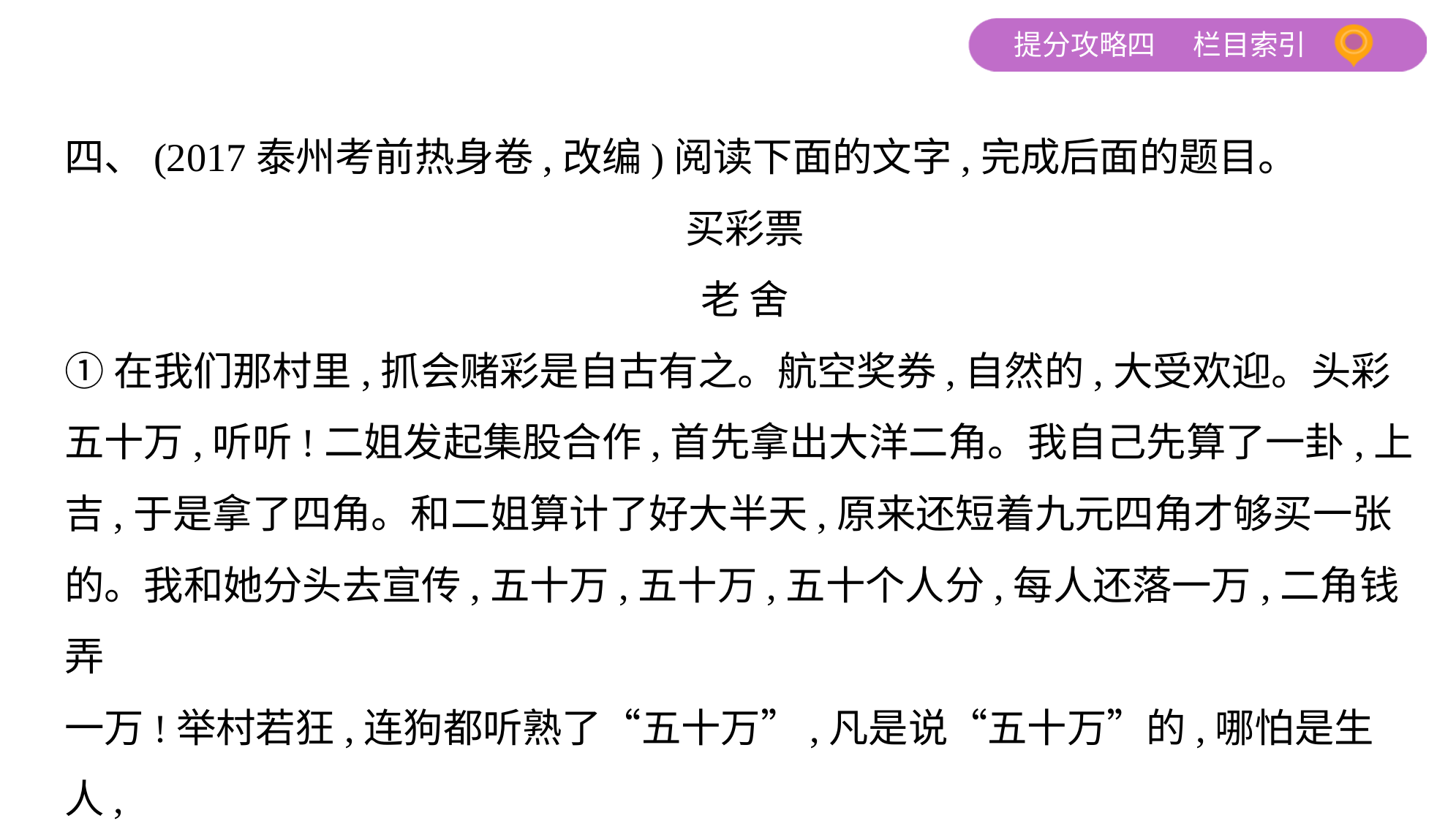

四、(2017泰州考前热身卷,改编)阅读下面的文字,完成后面的题目。
买彩票
老 舍
①在我们那村里,抓会赌彩是自古有之。航空奖券,自然的,大受欢迎。头彩
五十万,听听!二姐发起集股合作,首先拿出大洋二角。我自己先算了一卦,上
吉,于是拿了四角。和二姐算计了好大半天,原来还短着九元四角才够买一张
的。我和她分头去宣传,五十万,五十万,五十个人分,每人还落一万,二角钱弄
一万!举村若狂,连狗都听熟了“五十万”,凡是说“五十万”的,哪怕是生人,
也立刻摇尾而不上前一口把腿咬住。闹了整一个星期,十元算是凑齐。我是